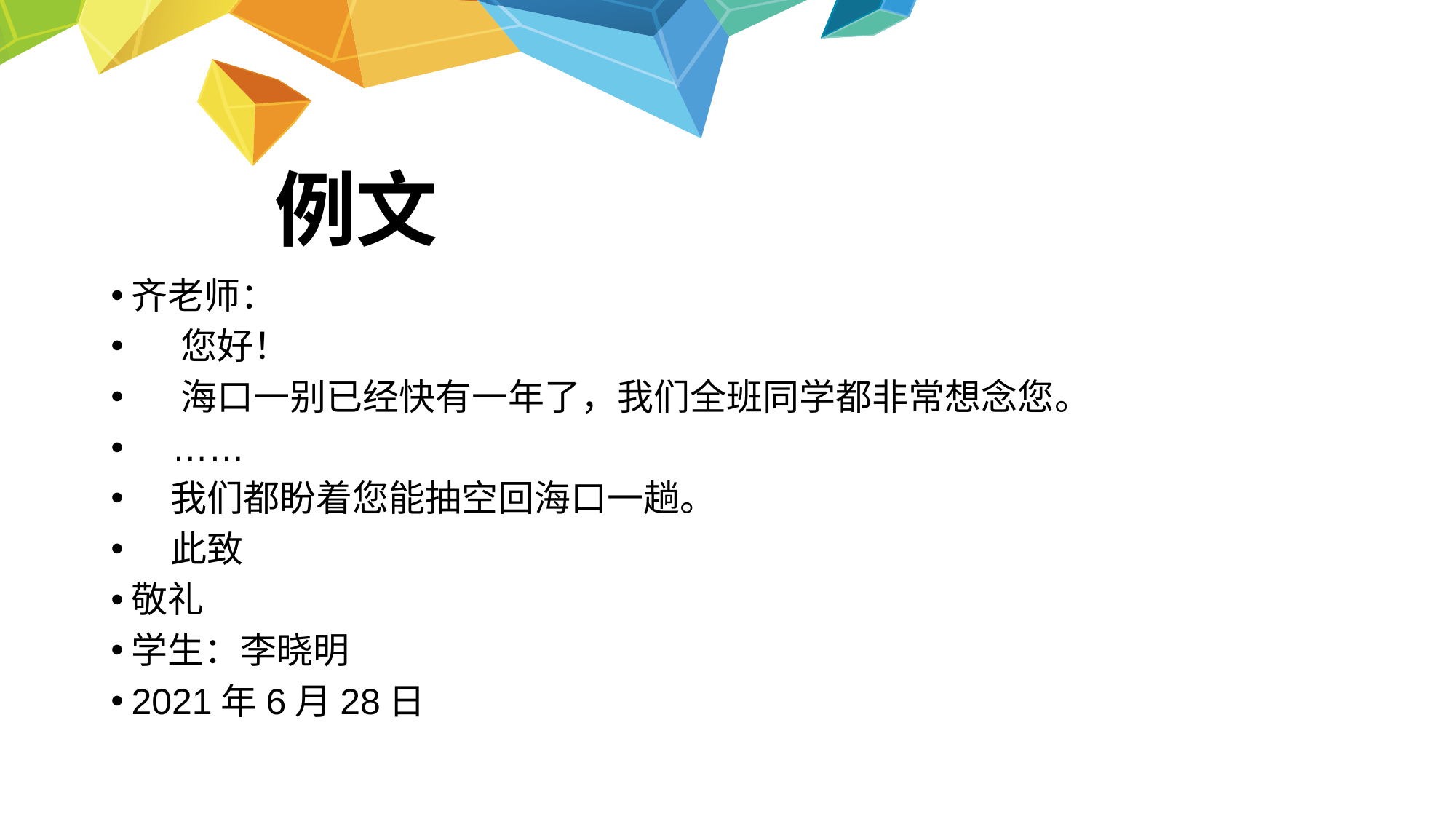

例文
齐老师：
    您好！
    海口一别已经快有一年了，我们全班同学都非常想念您。
    ……
   我们都盼着您能抽空回海口一趟。
   此致
敬礼
学生：李晓明
2021年6月28日